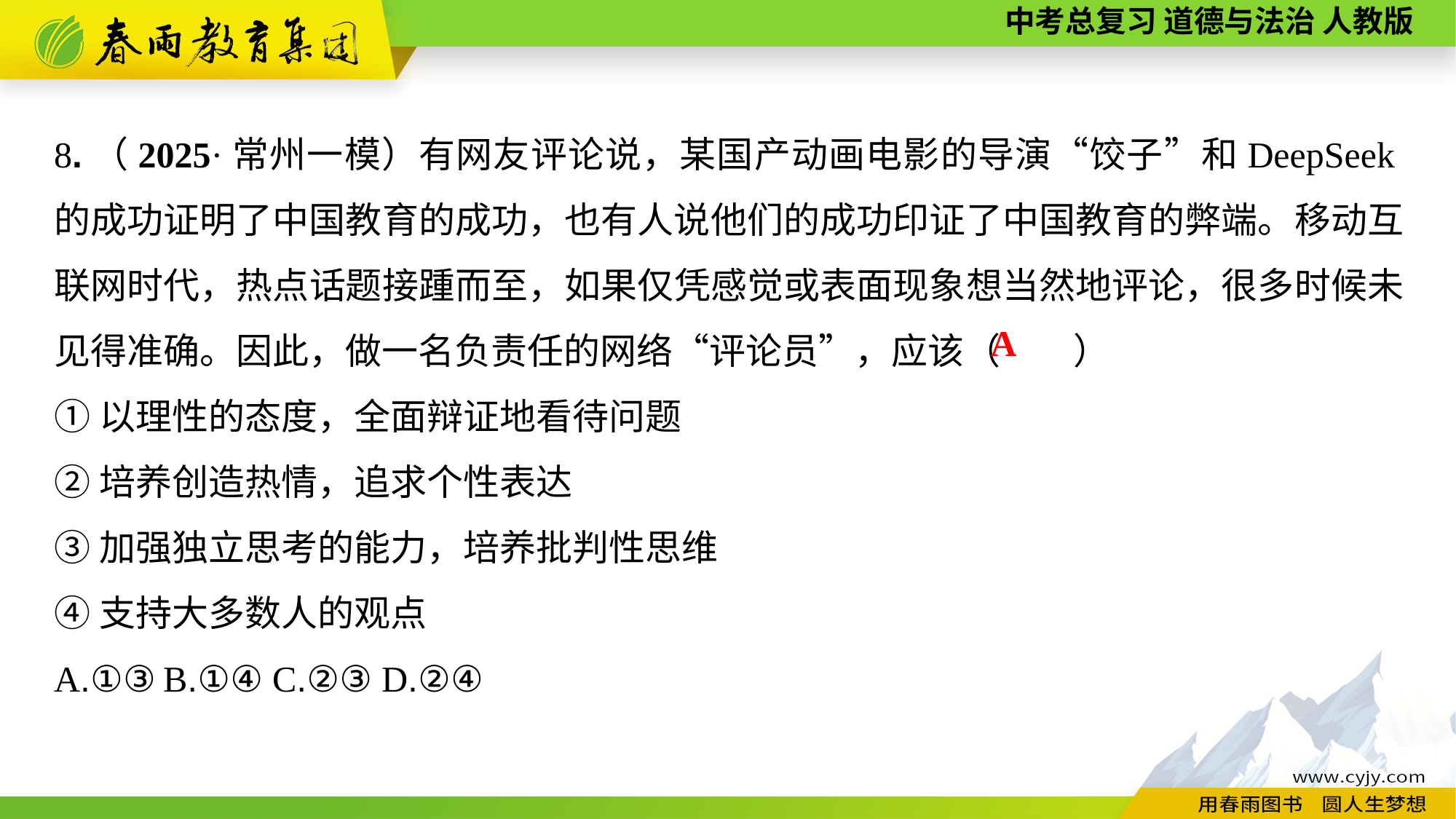

8.（2025·常州一模）有网友评论说，某国产动画电影的导演“饺子”和DeepSeek的成功证明了中国教育的成功，也有人说他们的成功印证了中国教育的弊端。移动互联网时代，热点话题接踵而至，如果仅凭感觉或表面现象想当然地评论，很多时候未见得准确。因此，做一名负责任的网络“评论员”，应该（　　）
①以理性的态度，全面辩证地看待问题
②培养创造热情，追求个性表达
③加强独立思考的能力，培养批判性思维
④支持大多数人的观点
A.①③	B.①④	C.②③	D.②④
A